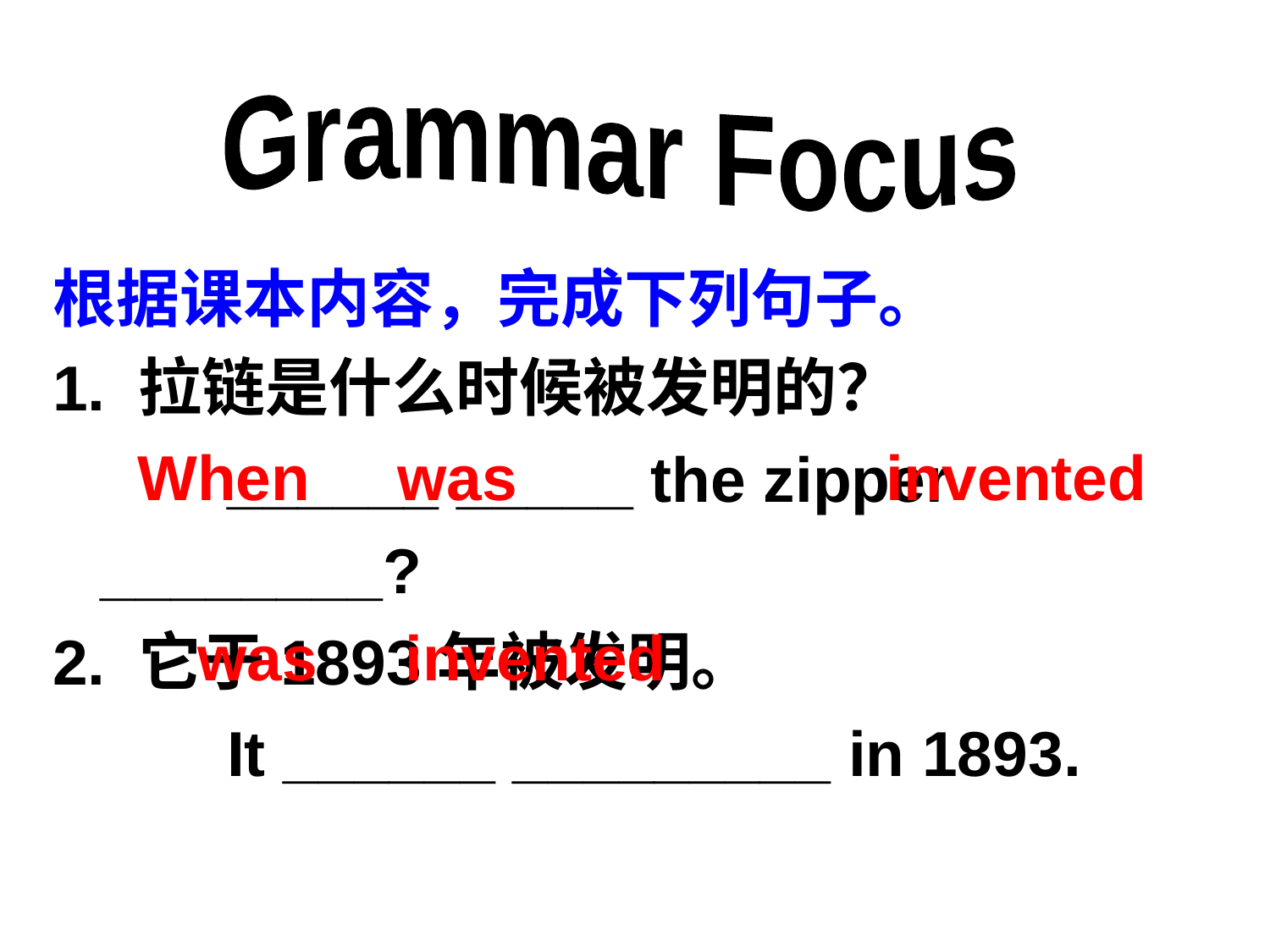

Grammar Focus
根据课本内容，完成下列句子。
1. 拉链是什么时候被发明的？
  		______ _____ the zipper ________?
2. 它于1893年被发明。
  		It ______ _________ in 1893.
When     was                     invented
was     invented